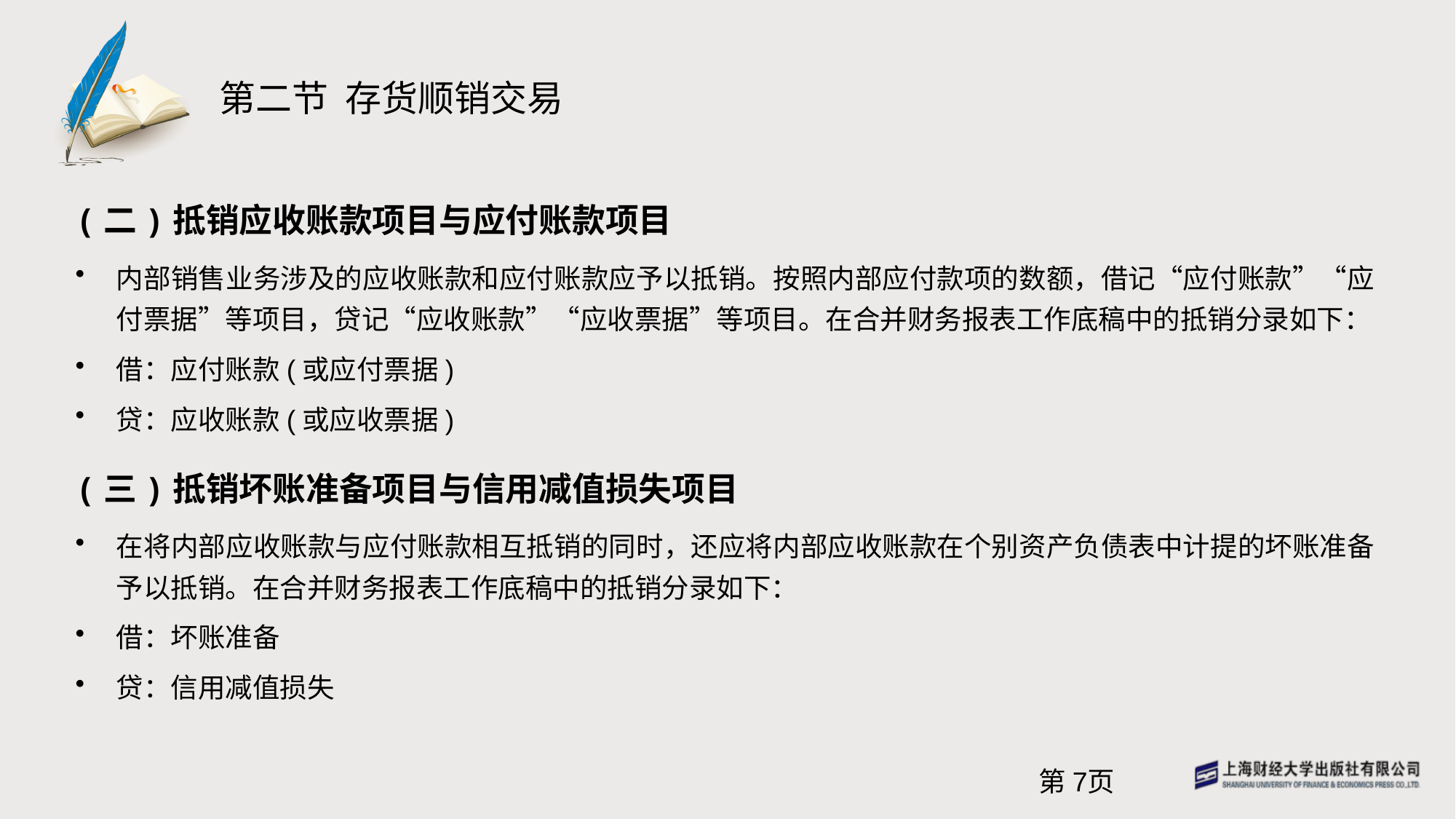

# 第二节  存货顺销交易
(二)抵销应收账款项目与应付账款项目
内部销售业务涉及的应收账款和应付账款应予以抵销。按照内部应付款项的数额，借记“应付账款”“应付票据”等项目，贷记“应收账款”“应收票据”等项目。在合并财务报表工作底稿中的抵销分录如下：
借：应付账款(或应付票据)
贷：应收账款(或应收票据)
(三)抵销坏账准备项目与信用减值损失项目
在将内部应收账款与应付账款相互抵销的同时，还应将内部应收账款在个别资产负债表中计提的坏账准备予以抵销。在合并财务报表工作底稿中的抵销分录如下：
借：坏账准备
贷：信用减值损失

7